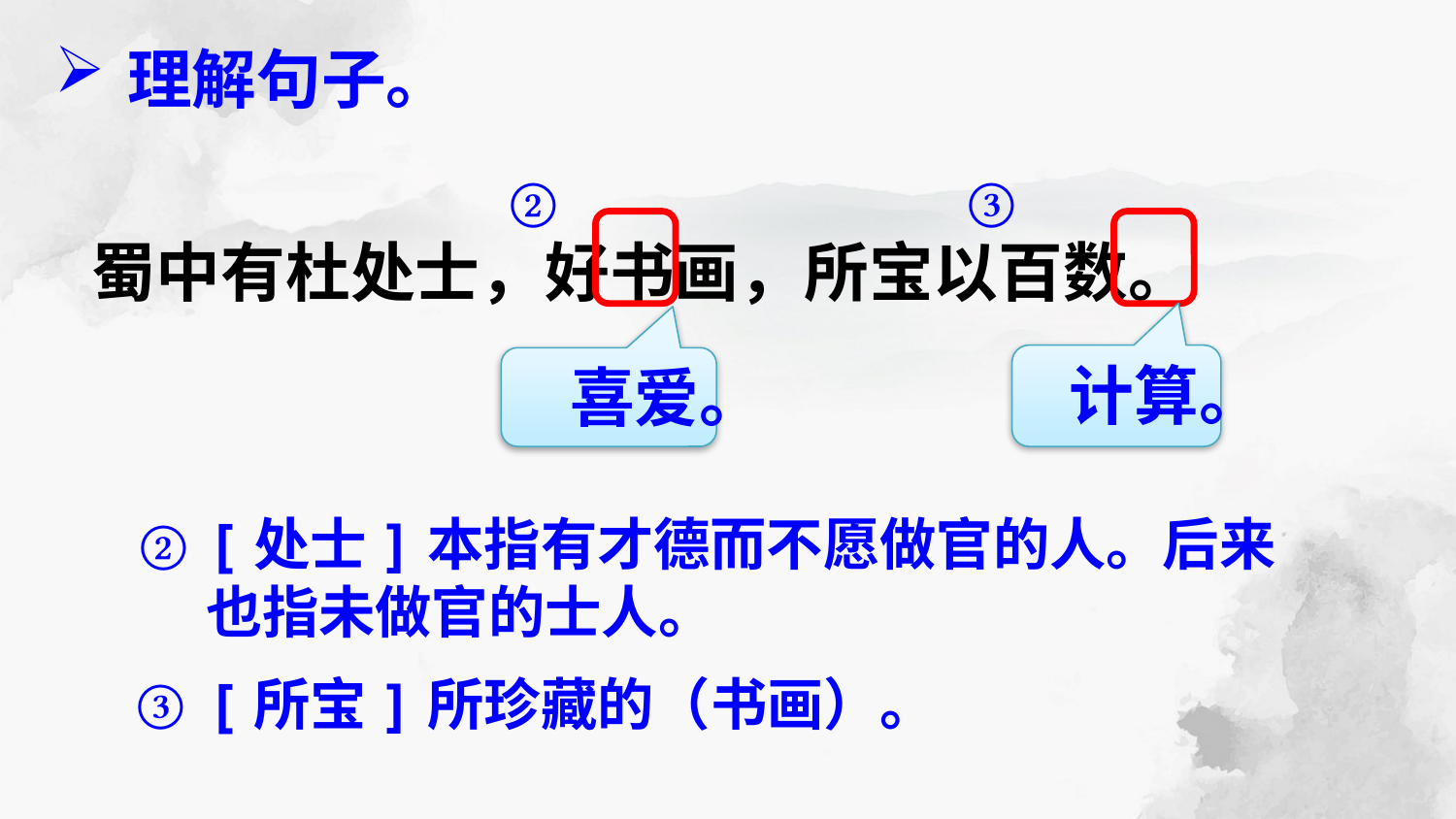

理解句子。
②
③
    蜀中有杜处士，好书画，所宝以百数。

计算。

喜爱。
[处士]本指有才德而不愿做官的人。后来也指未做官的士人。
②
③
[所宝]所珍藏的（书画）。